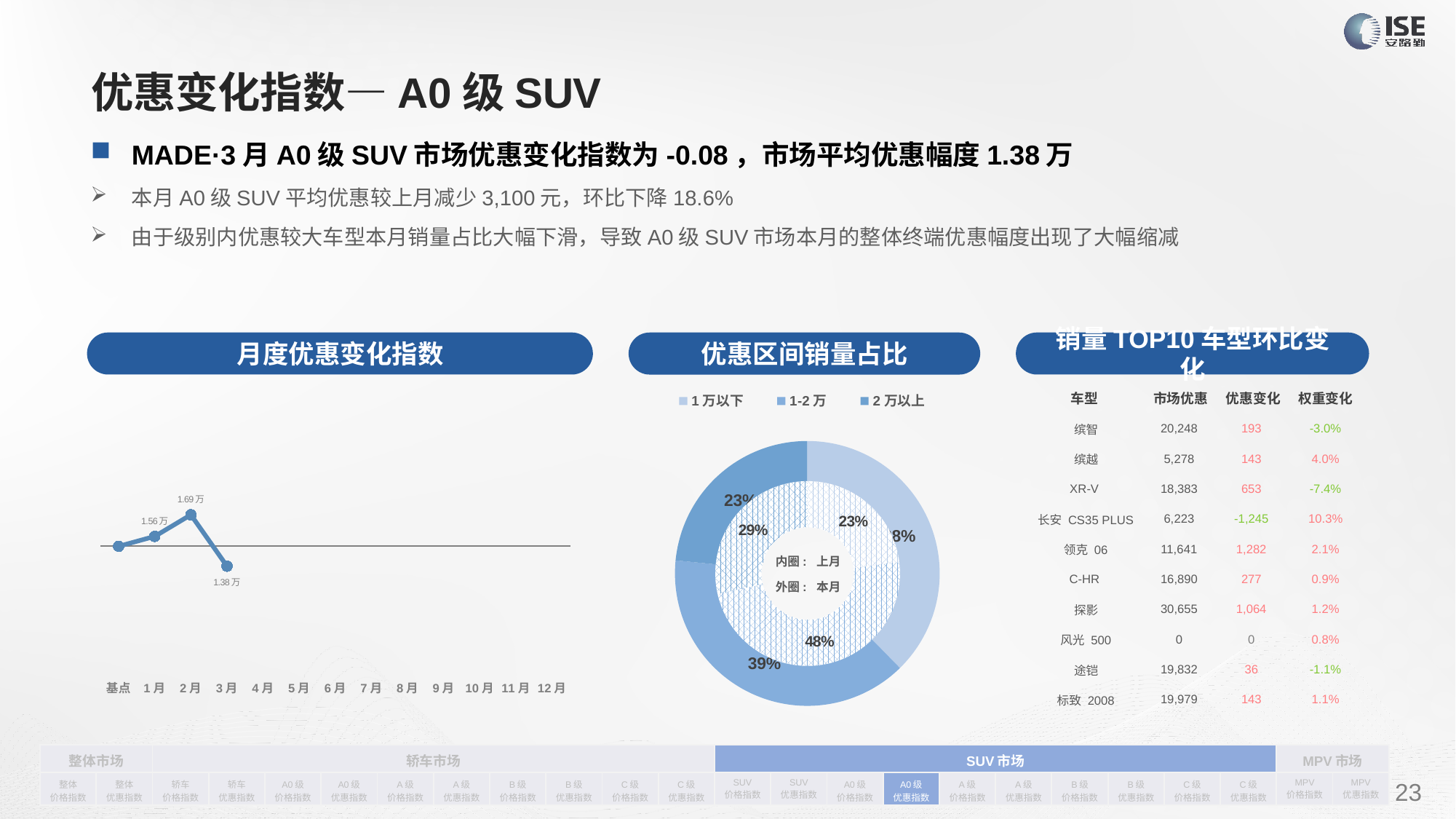

# 优惠变化指数—A0级SUV
MADE·3月A0级SUV市场优惠变化指数为-0.08，市场平均优惠幅度1.38万
本月A0级SUV平均优惠较上月减少3,100元，环比下降18.6%
由于级别内优惠较大车型本月销量占比大幅下滑，导致A0级SUV市场本月的整体终端优惠幅度出现了大幅缩减
月度优惠变化指数

销量TOP10车型环比变化

优惠区间销量占比

| 车型 | 市场优惠 | 优惠变化 | 权重变化 |
| --- | --- | --- | --- |
| 缤智 | 20,248 | 193 | -3.0% |
| 缤越 | 5,278 | 143 | 4.0% |
| XR-V | 18,383 | 653 | -7.4% |
| 长安 CS35 PLUS | 6,223 | -1,245 | 10.3% |
| 领克 06 | 11,641 | 1,282 | 2.1% |
| C-HR | 16,890 | 277 | 0.9% |
| 探影 | 30,655 | 1,064 | 1.2% |
| 风光 500 | 0 | 0 | 0.8% |
| 途铠 | 19,832 | 36 | -1.1% |
| 标致 2008 | 19,979 | 143 | 1.1% |

### Chart

| Category | 销量 |
|---|---|
| 1万以下 | 23085.0 |
| 1-2万 | 23842.0 |
| 2万以上 | 14363.0 |

### Chart

| Category | Y2022 |
|---|---|
| 基点 | 0.0 |
| 1月 | 0.04 |
| 2月 | 0.1266511790767868 |
| 3月 | -0.08 |
| 4月 | None |
| 5月 | None |
| 6月 | None |
| 7月 | None |
| 8月 | None |
| 9月 | None |
| 10月 | None |
| 11月 | None |
| 12月 | None |

### Chart

| Category | 销量 |
|---|---|
| 1万以下 | 12187.0 |
| 1-2万 | 25582.0 |
| 2万以上 | 15141.0 |
内圈:  上月
外圈:  本月
| 整体市场 |  | 轿车市场 |  |  |  |  |  |  |  |  |  | SUV市场 |  |  |  |  |  |  |  |  |  | MPV市场 |  |
| --- | --- | --- | --- | --- | --- | --- | --- | --- | --- | --- | --- | --- | --- | --- | --- | --- | --- | --- | --- | --- | --- | --- | --- |
| 整体 价格指数 | 整体 优惠指数 | 轿车 价格指数 | 轿车 优惠指数 | A0级 价格指数 | A0级 优惠指数 | A级 价格指数 | A级 优惠指数 | B级 价格指数 | B级 优惠指数 | C级 价格指数 | C级 优惠指数 | SUV 价格指数 | SUV 优惠指数 | A0级 价格指数 | A0级 优惠指数 | A级 价格指数 | A级 优惠指数 | B级 价格指数 | B级 优惠指数 | C级 价格指数 | C级 优惠指数 | MPV 价格指数 | MPV 优惠指数 |
请在插入菜单—页眉和页脚中修改此 文本
23